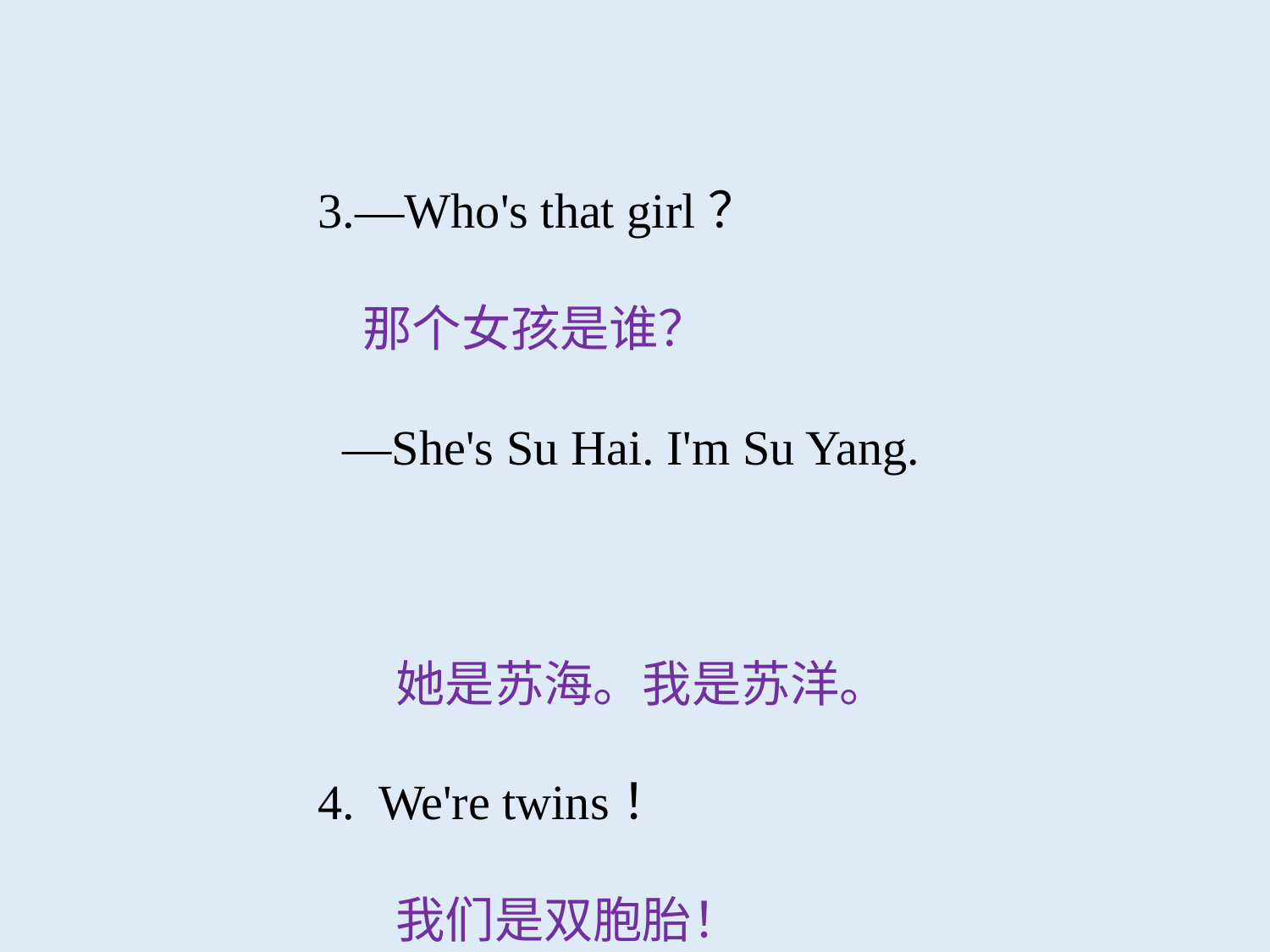

3.—Who's that girl？
   那个女孩是谁？
  —She's Su Hai. I'm Su Yang.
      她是苏海。我是苏洋。
4.  We're twins！
      我们是双胞胎！